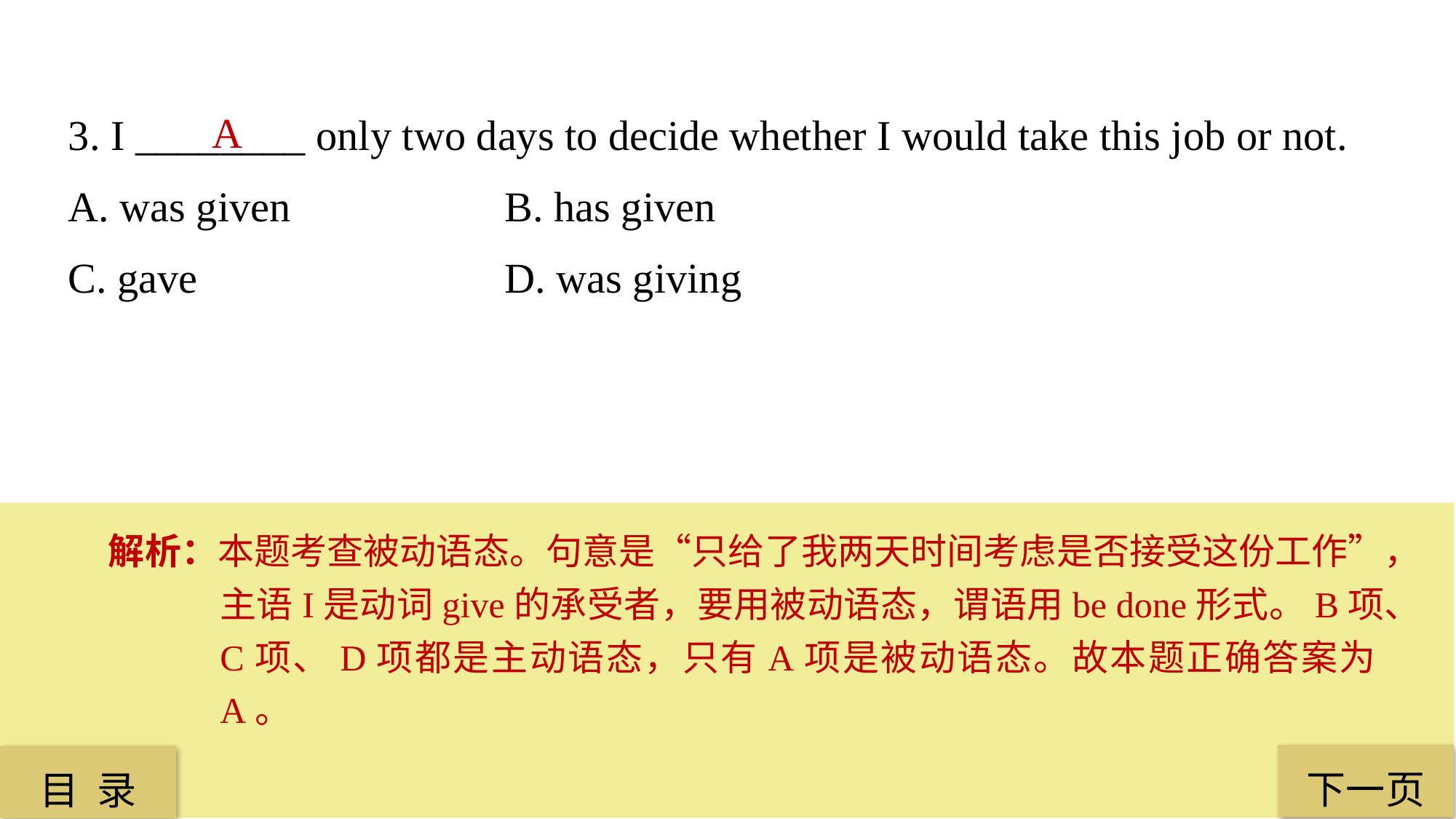

3. I ________ only two days to decide whether I would take this job or not.
A. was given 		B. has given
C. gave 			D. was giving
A
解析：本题考查被动语态。句意是“只给了我两天时间考虑是否接受这份工作”，主语I是动词give的承受者，要用被动语态，谓语用be done形式。B项、C项、D项都是主动语态，只有A项是被动语态。故本题正确答案为A。